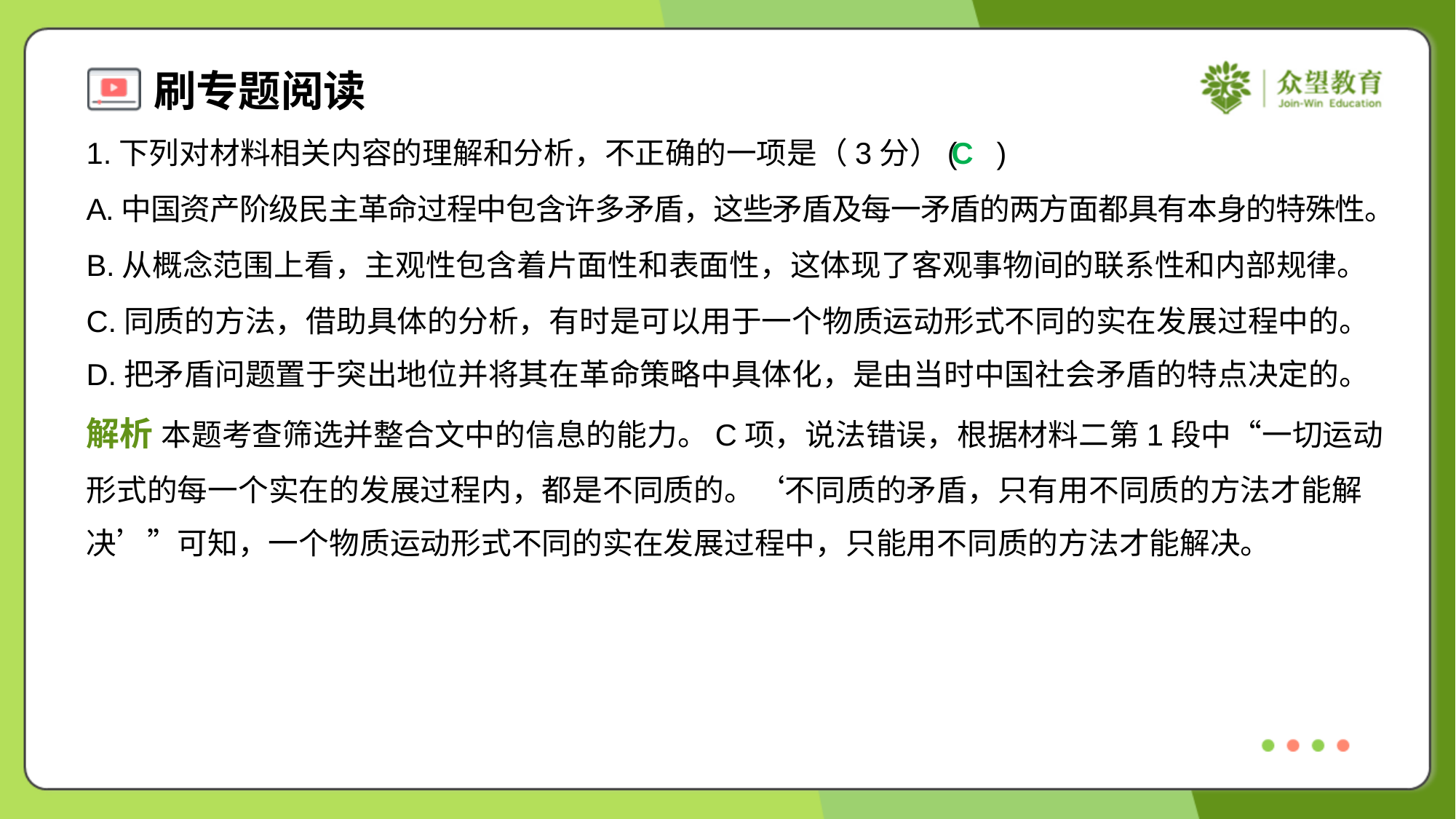

1.下列对材料相关内容的理解和分析，不正确的一项是（3分）(     )
C
A.中国资产阶级民主革命过程中包含许多矛盾，这些矛盾及每一矛盾的两方面都具有本身的特殊性。
B.从概念范围上看，主观性包含着片面性和表面性，这体现了客观事物间的联系性和内部规律。
C.同质的方法，借助具体的分析，有时是可以用于一个物质运动形式不同的实在发展过程中的。
D.把矛盾问题置于突出地位并将其在革命策略中具体化，是由当时中国社会矛盾的特点决定的。
解析 本题考查筛选并整合文中的信息的能力。C项，说法错误，根据材料二第1段中“一切运动
形式的每一个实在的发展过程内，都是不同质的。‘不同质的矛盾，只有用不同质的方法才能解
决’”可知，一个物质运动形式不同的实在发展过程中，只能用不同质的方法才能解决。